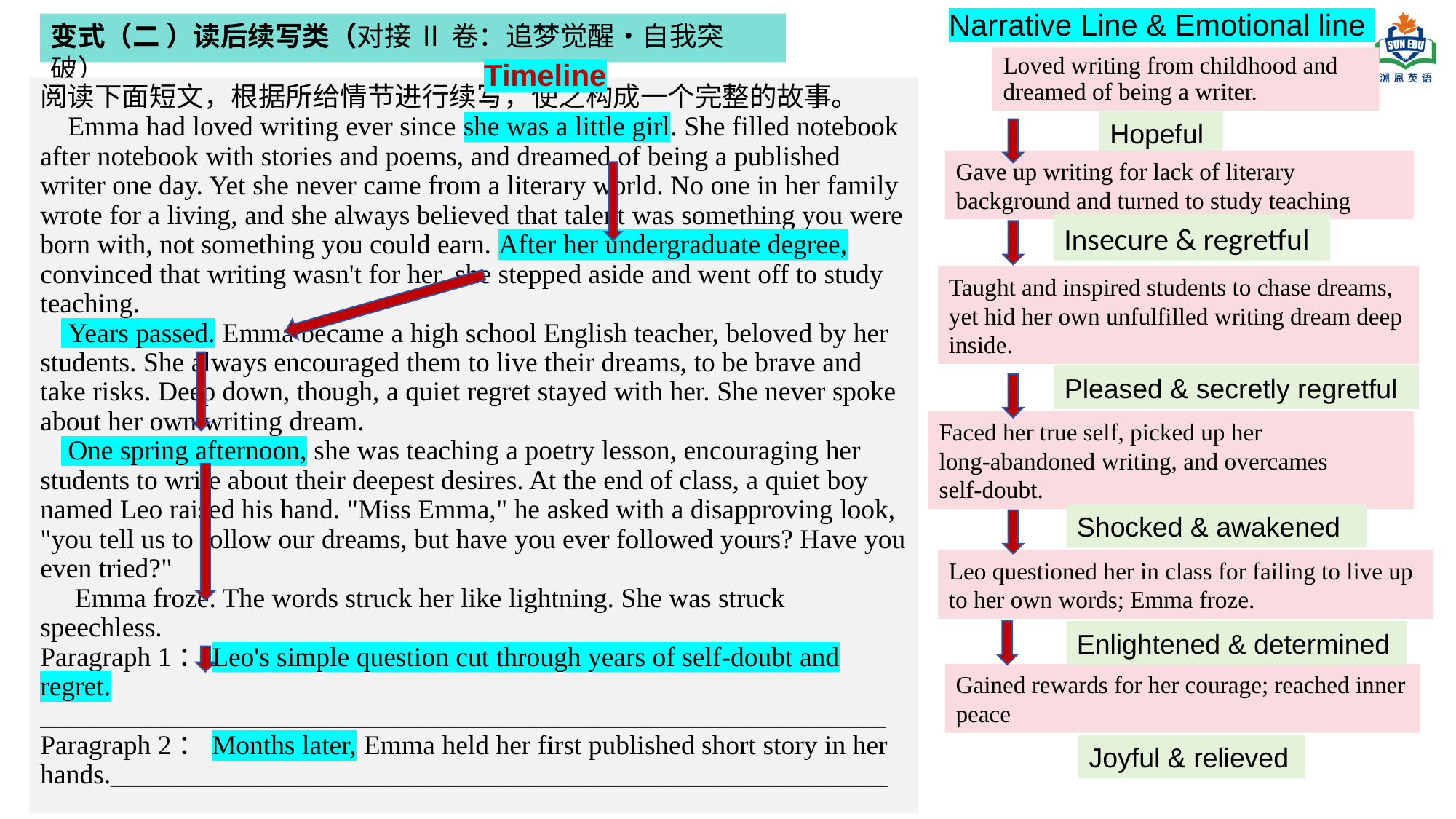

Narrative Line & Emotional line
变式（二 ）读后续写类（对接 Ⅱ 卷：追梦觉醒・自我突破）

Loved writing from childhood and dreamed of being a writer.
Timeline
阅读下面短文，根据所给情节进行续写，使之构成一个完整的故事。
    Emma had loved writing ever since she was a little girl. She filled notebook after notebook with stories and poems, and dreamed of being a published writer one day. Yet she never came from a literary world. No one in her family wrote for a living, and she always believed that talent was something you were born with, not something you could earn. After her undergraduate degree, convinced that writing wasn't for her, she stepped aside and went off to study teaching.
    Years passed. Emma became a high school English teacher, beloved by her students. She always encouraged them to live their dreams, to be brave and take risks. Deep down, though, a quiet regret stayed with her. She never spoke about her own writing dream.
    One spring afternoon, she was teaching a poetry lesson, encouraging her students to write about their deepest desires. At the end of class, a quiet boy named Leo raised his hand. "Miss Emma," he asked with a disapproving look, "you tell us to follow our dreams, but have you ever followed yours? Have you even tried?"
     Emma froze. The words struck her like lightning. She was struck speechless.
Paragraph 1：Leo's simple question cut through years of self-doubt and regret.
______________________________________________________________
Paragraph 2：Months later, Emma held her first published short story in her hands._________________________________________________________
Hopeful

Gave up writing for lack of literary background and turned to study teaching

Insecure & regretful

Taught and inspired students to chase dreams, yet hid her own unfulfilled writing dream deep inside.

Pleased & secretly regretful

Faced her true self, picked up her long‑abandoned writing, and overcames self‑doubt.

Shocked & awakened

Leo questioned her in class for failing to live up to her own words; Emma froze.

Enlightened & determined

Gained rewards for her courage; reached inner peace
Joyful & relieved